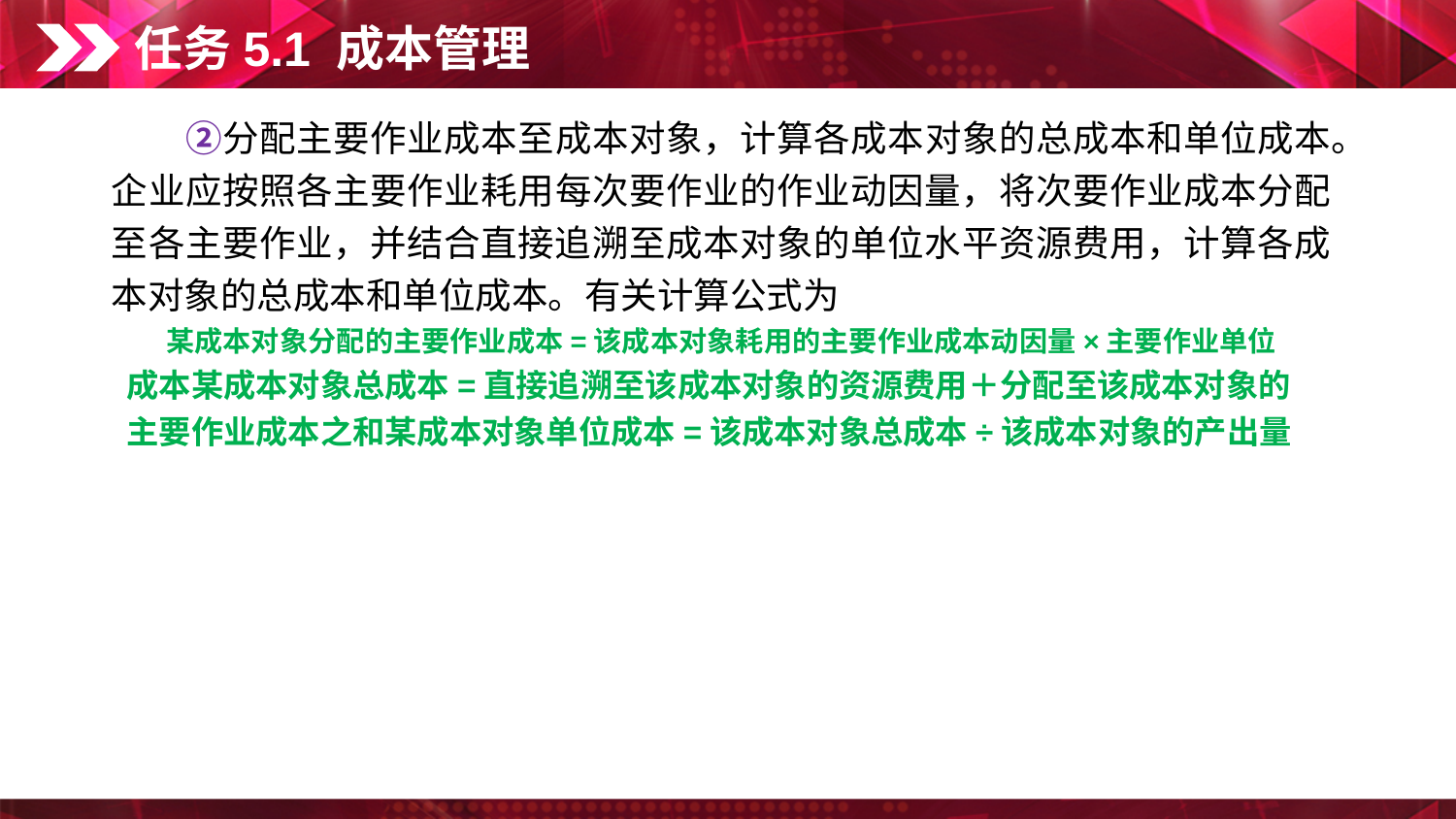

任务5.1 成本管理

　　②分配主要作业成本至成本对象，计算各成本对象的总成本和单位成本。企业应按照各主要作业耗用每次要作业的作业动因量，将次要作业成本分配至各主要作业，并结合直接追溯至成本对象的单位水平资源费用，计算各成本对象的总成本和单位成本。有关计算公式为
某成本对象分配的主要作业成本=该成本对象耗用的主要作业成本动因量×主要作业单位
 成本某成本对象总成本=直接追溯至该成本对象的资源费用＋分配至该成本对象的
 主要作业成本之和某成本对象单位成本=该成本对象总成本÷该成本对象的产出量